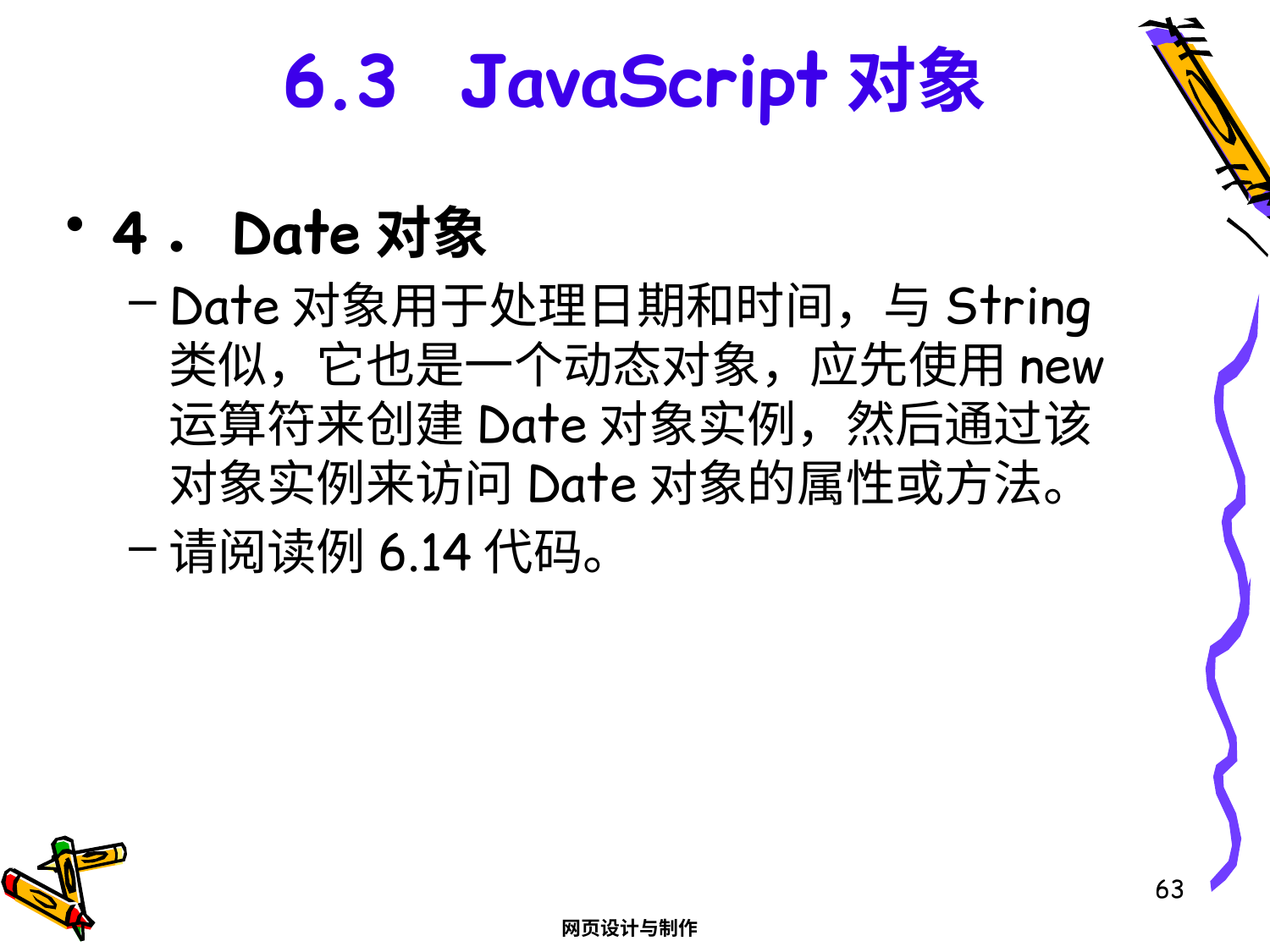

# 6.3  JavaScript对象
4．Date对象
Date对象用于处理日期和时间，与String类似，它也是一个动态对象，应先使用new运算符来创建Date对象实例，然后通过该对象实例来访问Date对象的属性或方法。
请阅读例6.14代码。
63
网页设计与制作